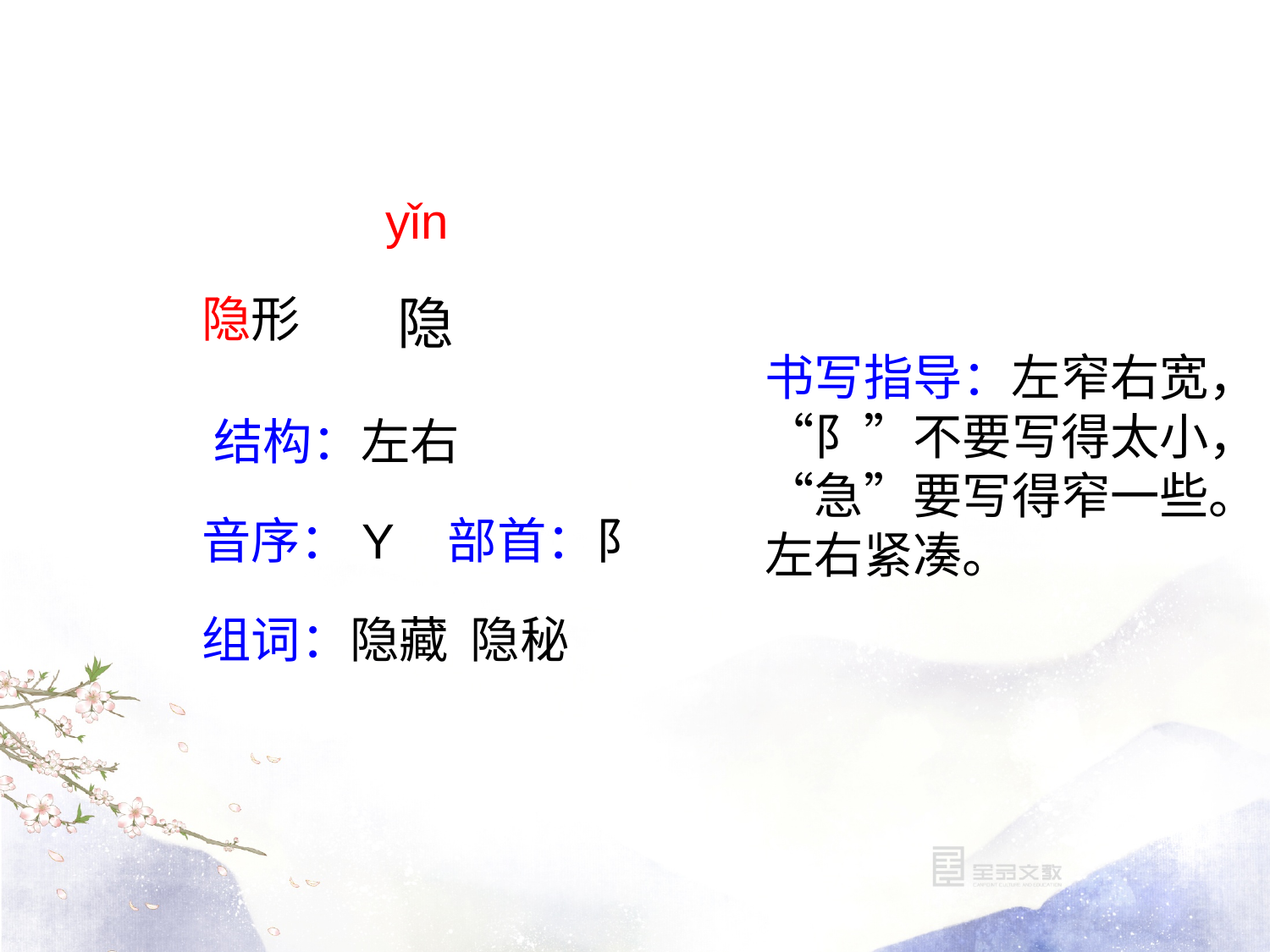

yǐn
隐形
隐
书写指导：左窄右宽，“阝”不要写得太小，“急”要写得窄一些。左右紧凑。
结构：左右
音序：Y   部首：阝
组词：隐藏  隐秘